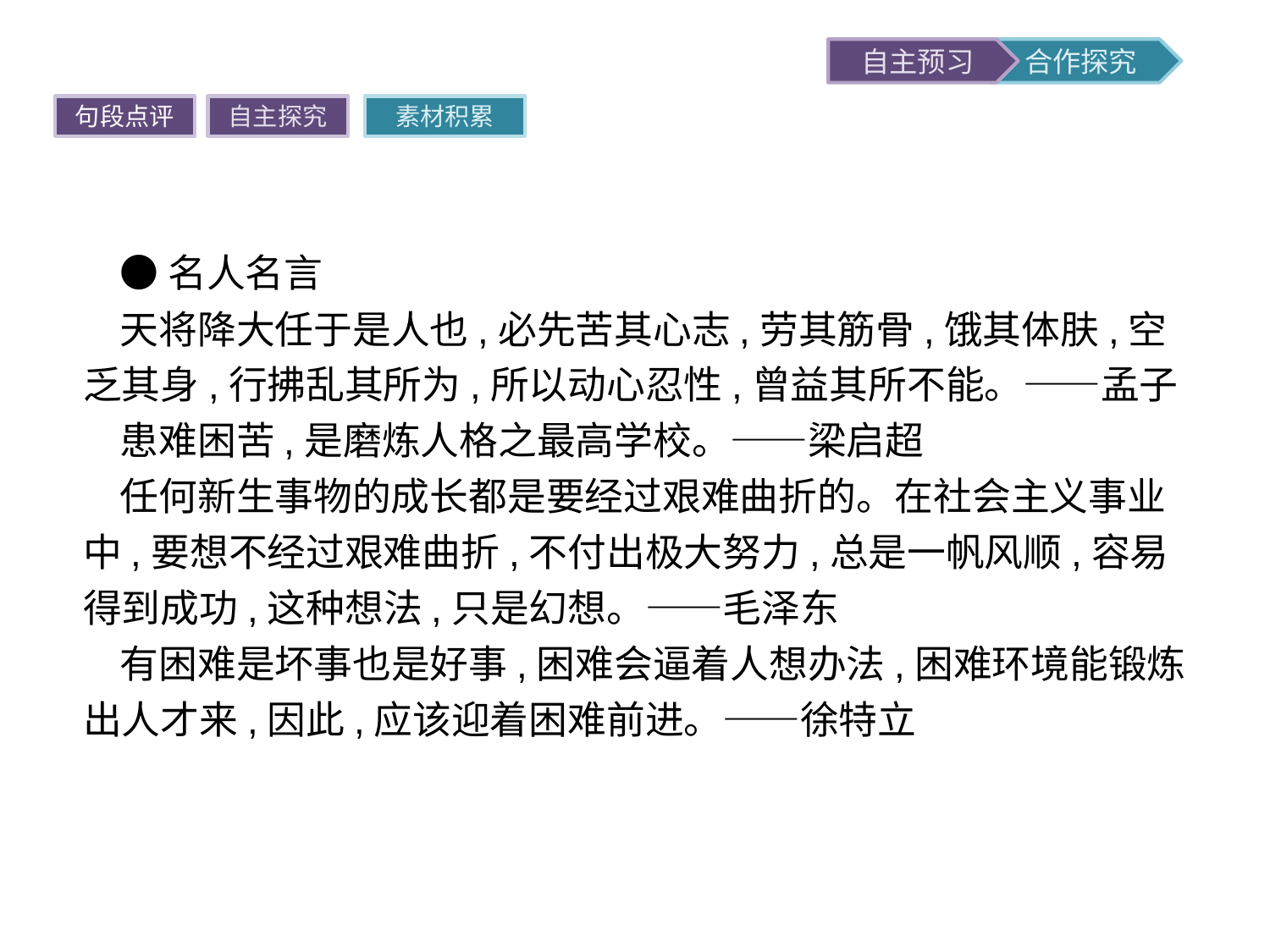

句段点评
自主探究
素材积累
●名人名言
天将降大任于是人也,必先苦其心志,劳其筋骨,饿其体肤,空乏其身,行拂乱其所为,所以动心忍性,曾益其所不能。——孟子
患难困苦,是磨炼人格之最高学校。——梁启超
任何新生事物的成长都是要经过艰难曲折的。在社会主义事业中,要想不经过艰难曲折,不付出极大努力,总是一帆风顺,容易得到成功,这种想法,只是幻想。——毛泽东
有困难是坏事也是好事,困难会逼着人想办法,困难环境能锻炼出人才来,因此,应该迎着困难前进。——徐特立